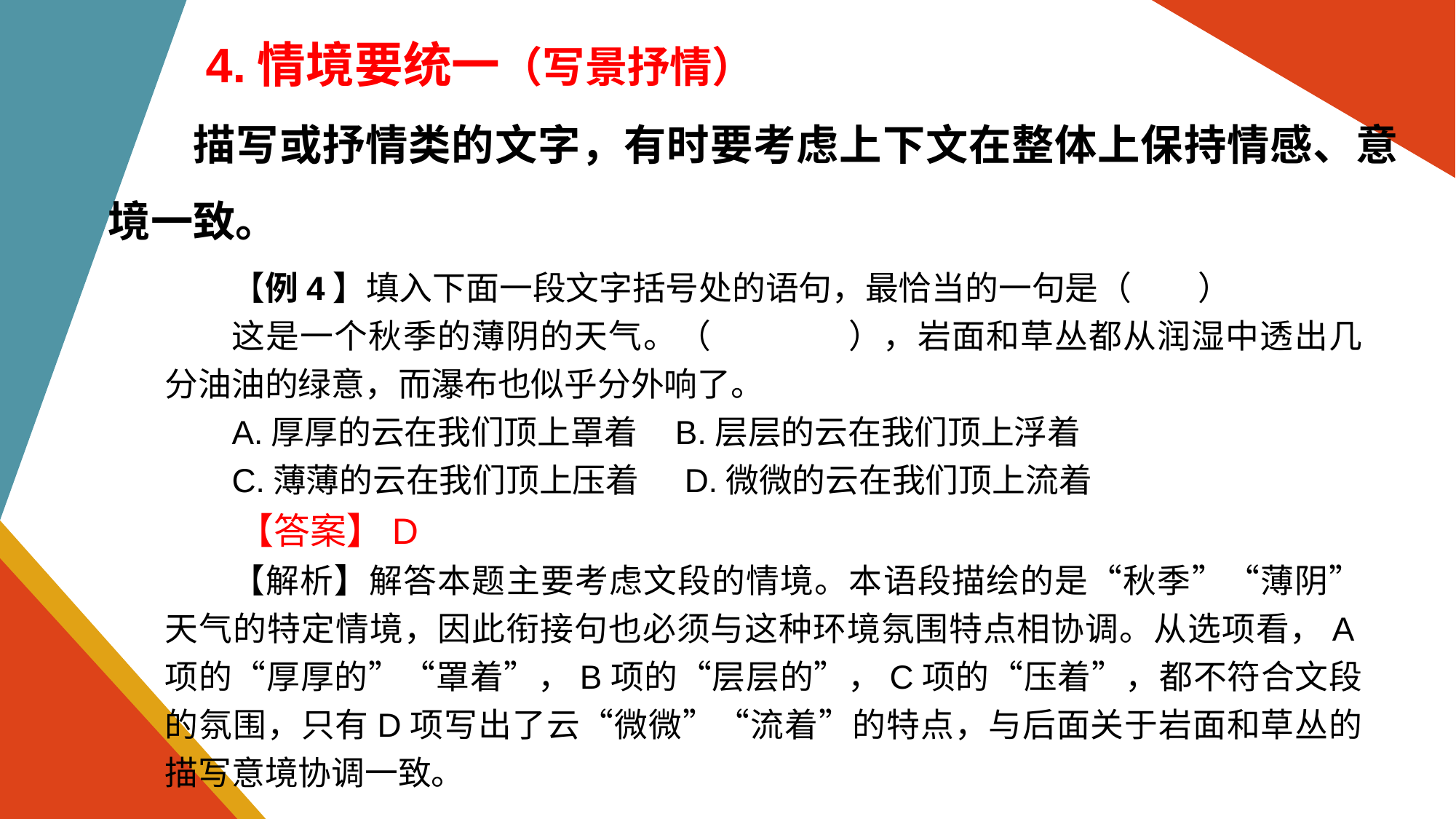

4.情境要统一（写景抒情）
描写或抒情类的文字，有时要考虑上下文在整体上保持情感、意境一致。
【例4】填入下面一段文字括号处的语句，最恰当的一句是（　　）
这是一个秋季的薄阴的天气。（　　　　），岩面和草丛都从润湿中透出几分油油的绿意，而瀑布也似乎分外响了。
A.厚厚的云在我们顶上罩着    B.层层的云在我们顶上浮着
C.薄薄的云在我们顶上压着     D.微微的云在我们顶上流着
【答案】D
【解析】解答本题主要考虑文段的情境。本语段描绘的是“秋季”“薄阴”天气的特定情境，因此衔接句也必须与这种环境氛围特点相协调。从选项看，A项的“厚厚的”“罩着”，B项的“层层的”，C项的“压着”，都不符合文段的氛围，只有D项写出了云“微微”“流着”的特点，与后面关于岩面和草丛的描写意境协调一致。